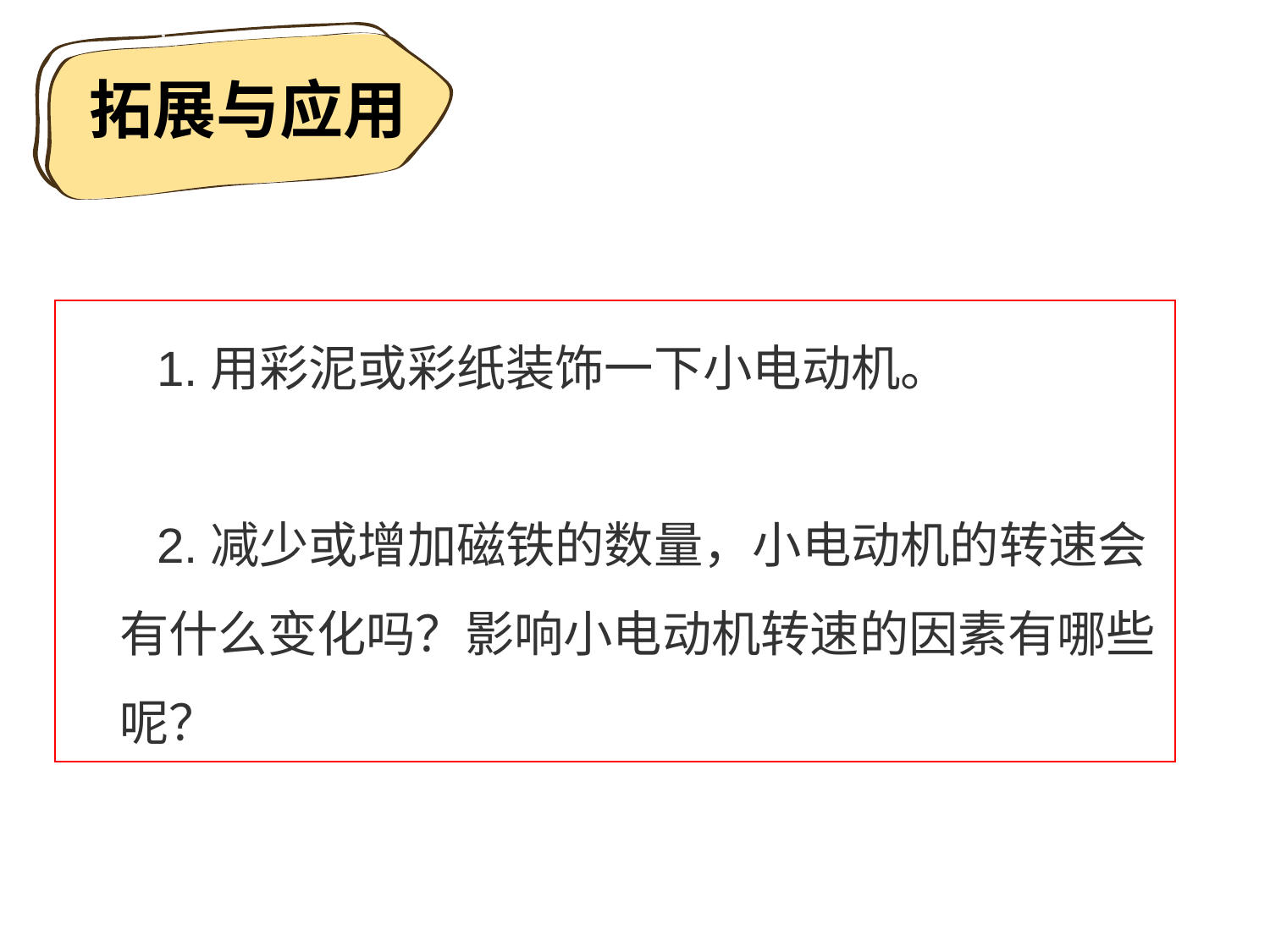

拓展与应用

1.用彩泥或彩纸装饰一下小电动机。

2.减少或增加磁铁的数量，小电动机的转速会有什么变化吗？影响小电动机转速的因素有哪些呢？